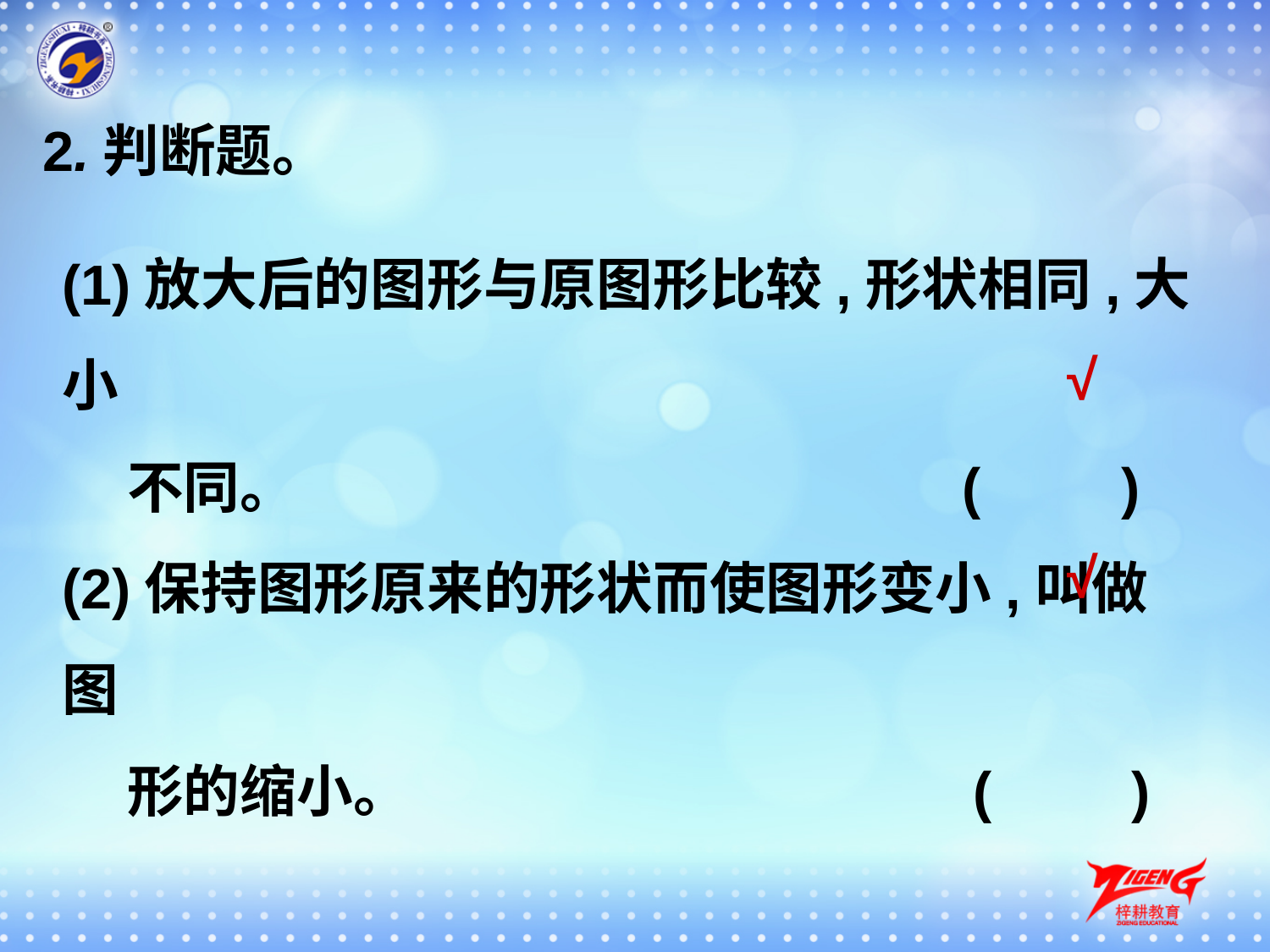

2.判断题。
(1)放大后的图形与原图形比较,形状相同,大小
    不同。	                                                 (　　)
(2)保持图形原来的形状而使图形变小,叫做图
    形的缩小。	                                        (　　)
√
√